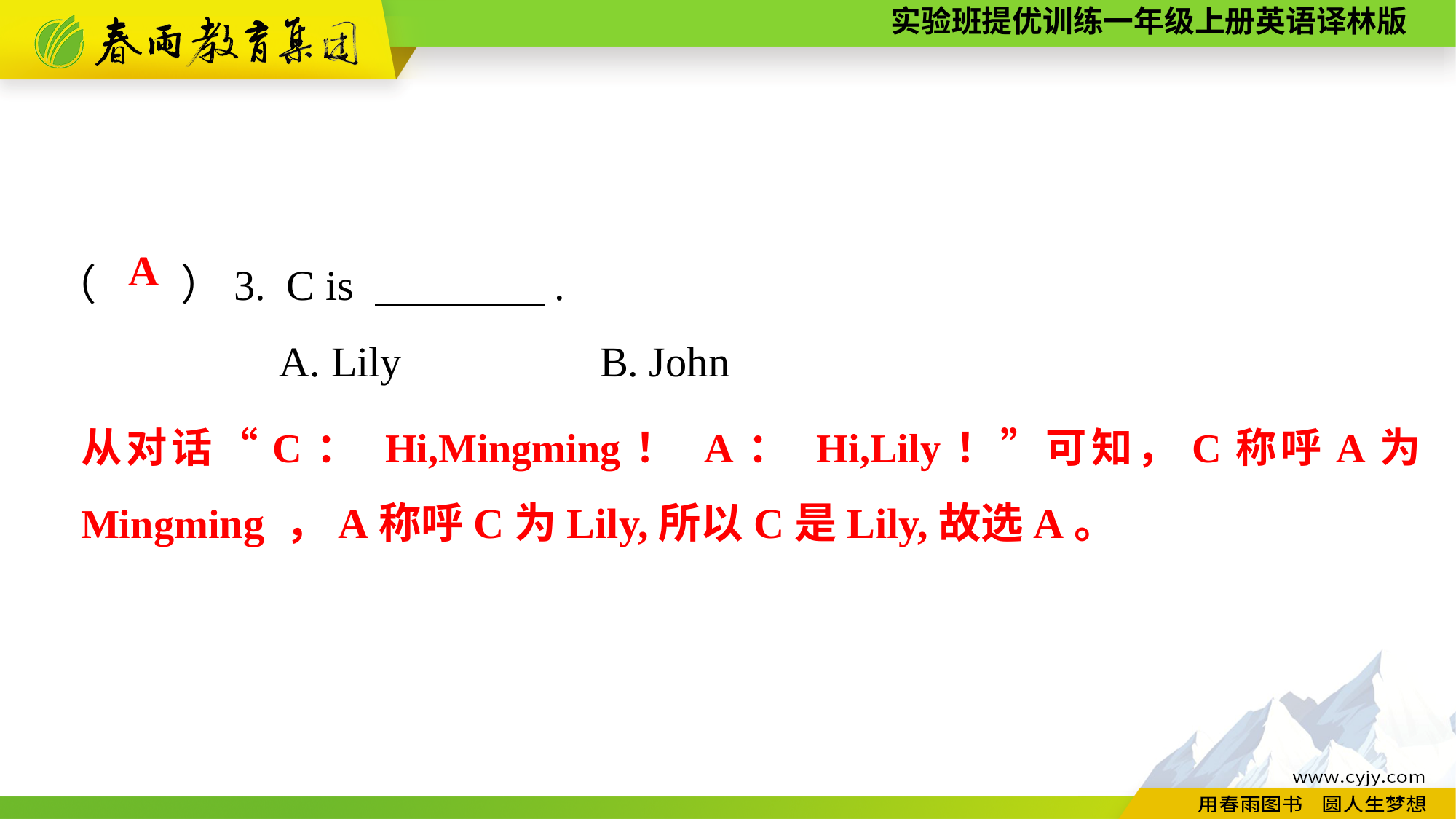

（　　）3.  C is 　　　　.
A. Lily		B. John
A
从对话“C： Hi,Mingming！ A： Hi,Lily！”可知，C称呼A为Mingming ，A称呼C为Lily,所以C是Lily,故选A。